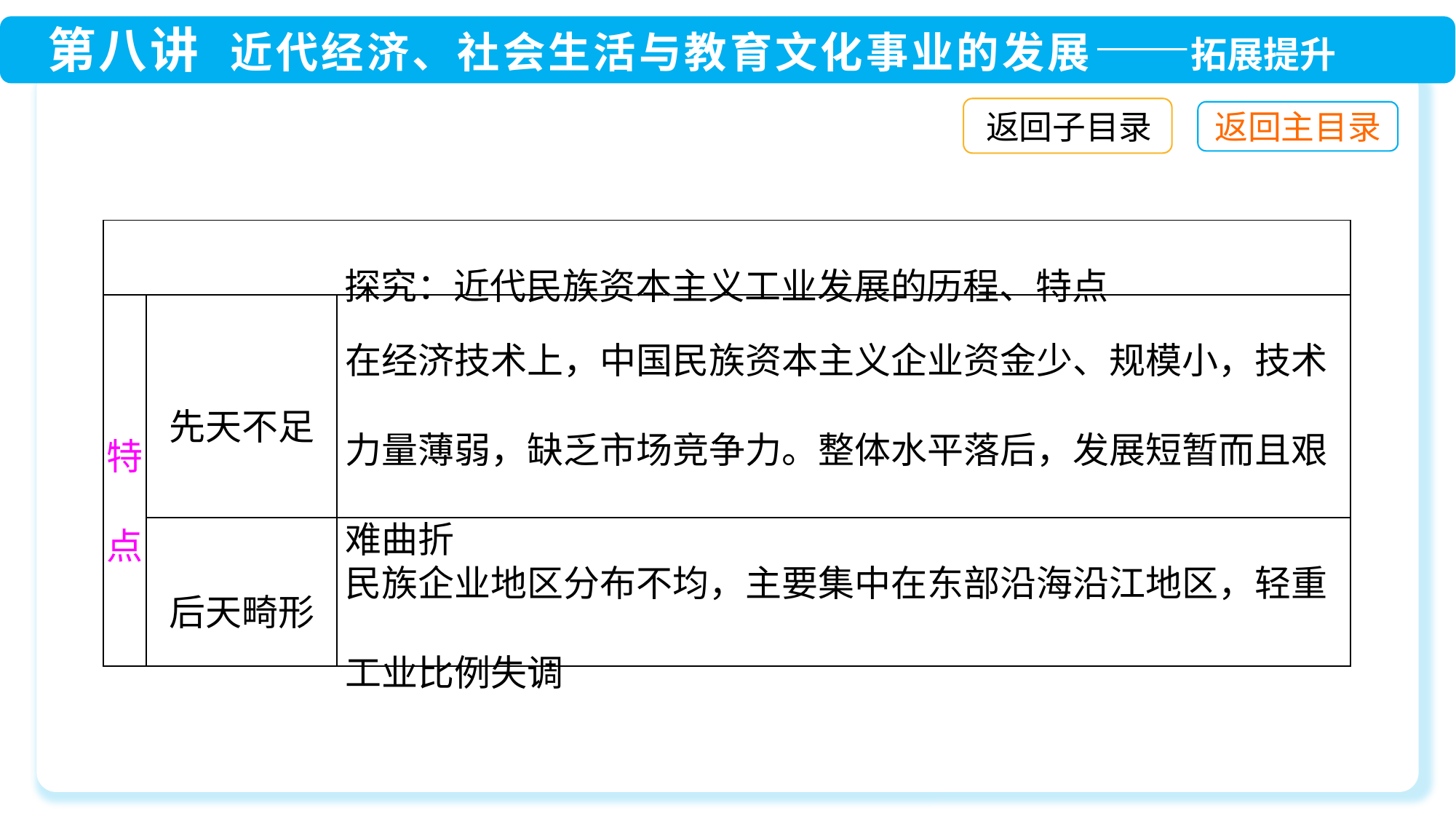

返回子目录
| 探究：近代民族资本主义工业发展的历程、特点 |  |  |
| --- | --- | --- |
| 特点 | 先天不足 | 在经济技术上，中国民族资本主义企业资金少、规模小，技术力量薄弱，缺乏市场竞争力。整体水平落后，发展短暂而且艰难曲折 |
|  | 后天畸形 | 民族企业地区分布不均，主要集中在东部沿海沿江地区，轻重工业比例失调 |